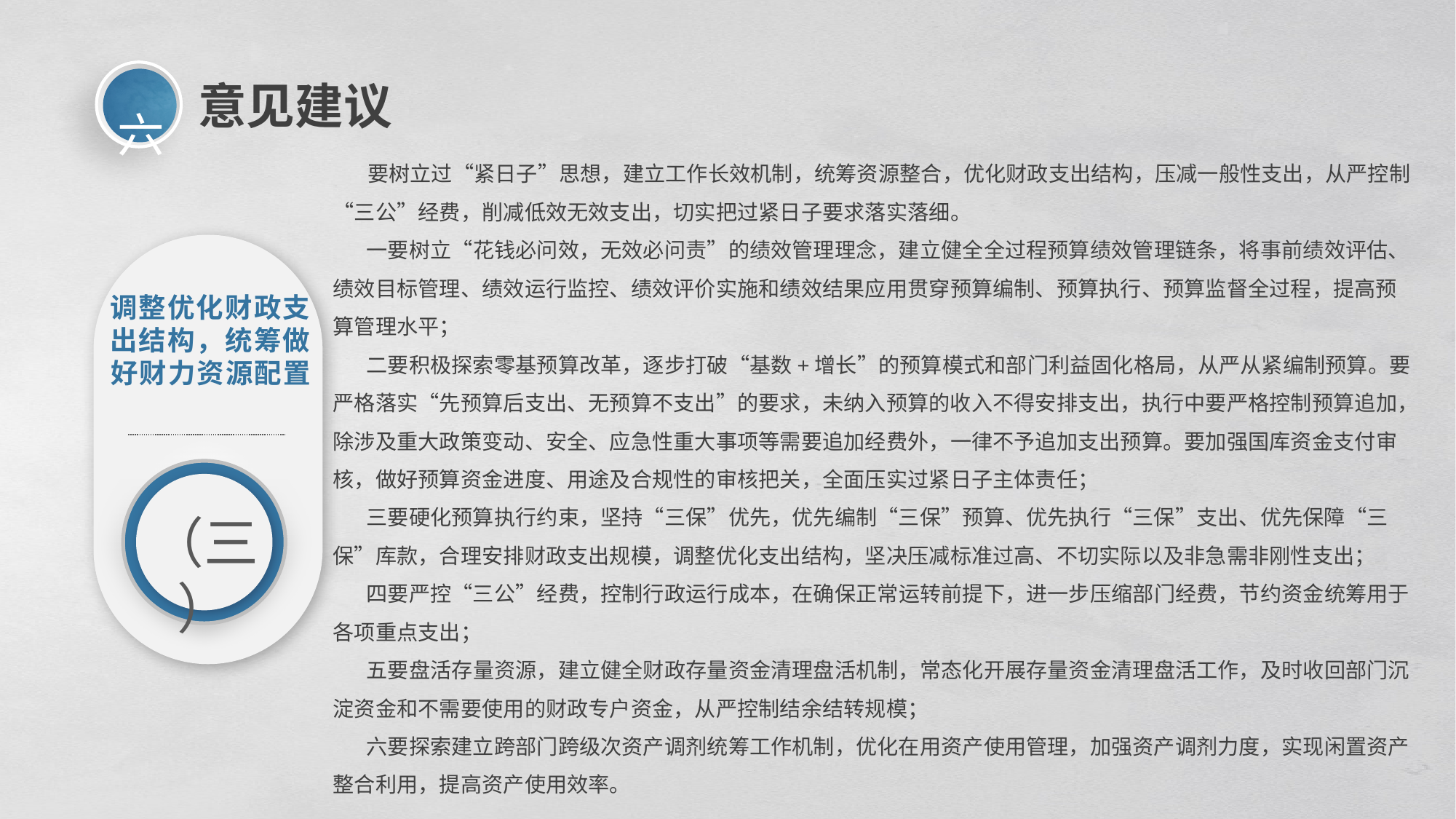

六

意见建议
      要树立过“紧日子”思想，建立工作长效机制，统筹资源整合，优化财政支出结构，压减一般性支出，从严控制“三公”经费，削减低效无效支出，切实把过紧日子要求落实落细。
      一要树立“花钱必问效，无效必问责”的绩效管理理念，建立健全全过程预算绩效管理链条，将事前绩效评估、绩效目标管理、绩效运行监控、绩效评价实施和绩效结果应用贯穿预算编制、预算执行、预算监督全过程，提高预算管理水平；
      二要积极探索零基预算改革，逐步打破“基数+增长”的预算模式和部门利益固化格局，从严从紧编制预算。要严格落实“先预算后支出、无预算不支出”的要求，未纳入预算的收入不得安排支出，执行中要严格控制预算追加，除涉及重大政策变动、安全、应急性重大事项等需要追加经费外，一律不予追加支出预算。要加强国库资金支付审核，做好预算资金进度、用途及合规性的审核把关，全面压实过紧日子主体责任；
      三要硬化预算执行约束，坚持“三保”优先，优先编制“三保”预算、优先执行“三保”支出、优先保障“三保”库款，合理安排财政支出规模，调整优化支出结构，坚决压减标准过高、不切实际以及非急需非刚性支出；
      四要严控“三公”经费，控制行政运行成本，在确保正常运转前提下，进一步压缩部门经费，节约资金统筹用于各项重点支出；
      五要盘活存量资源，建立健全财政存量资金清理盘活机制，常态化开展存量资金清理盘活工作，及时收回部门沉淀资金和不需要使用的财政专户资金，从严控制结余结转规模；
      六要探索建立跨部门跨级次资产调剂统筹工作机制，优化在用资产使用管理，加强资产调剂力度，实现闲置资产整合利用，提高资产使用效率。

调整优化财政支出结构，统筹做好财力资源配置

（三）